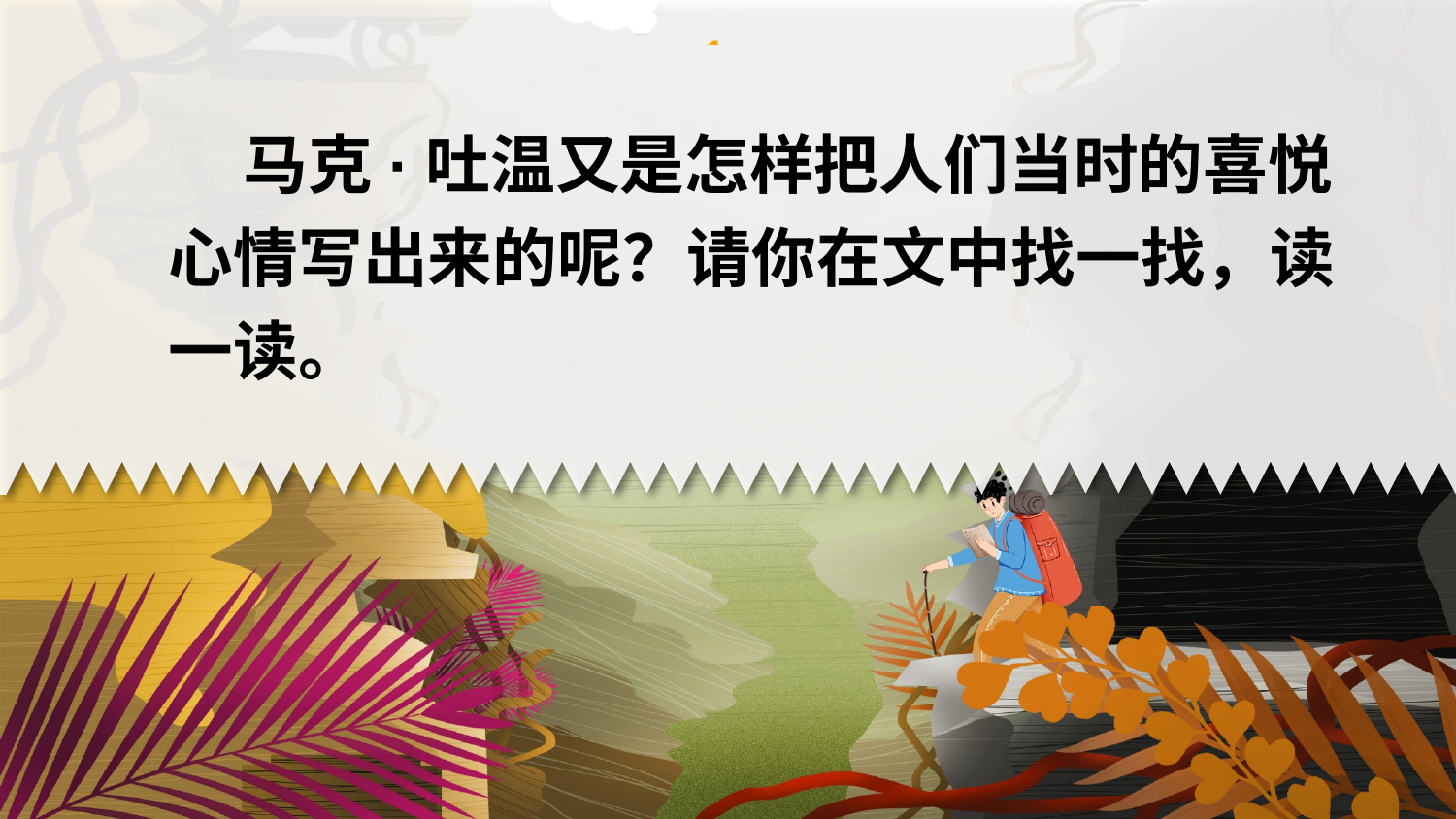

马克·吐温又是怎样把人们当时的喜悦心情写出来的呢？请你在文中找一找，读一读。